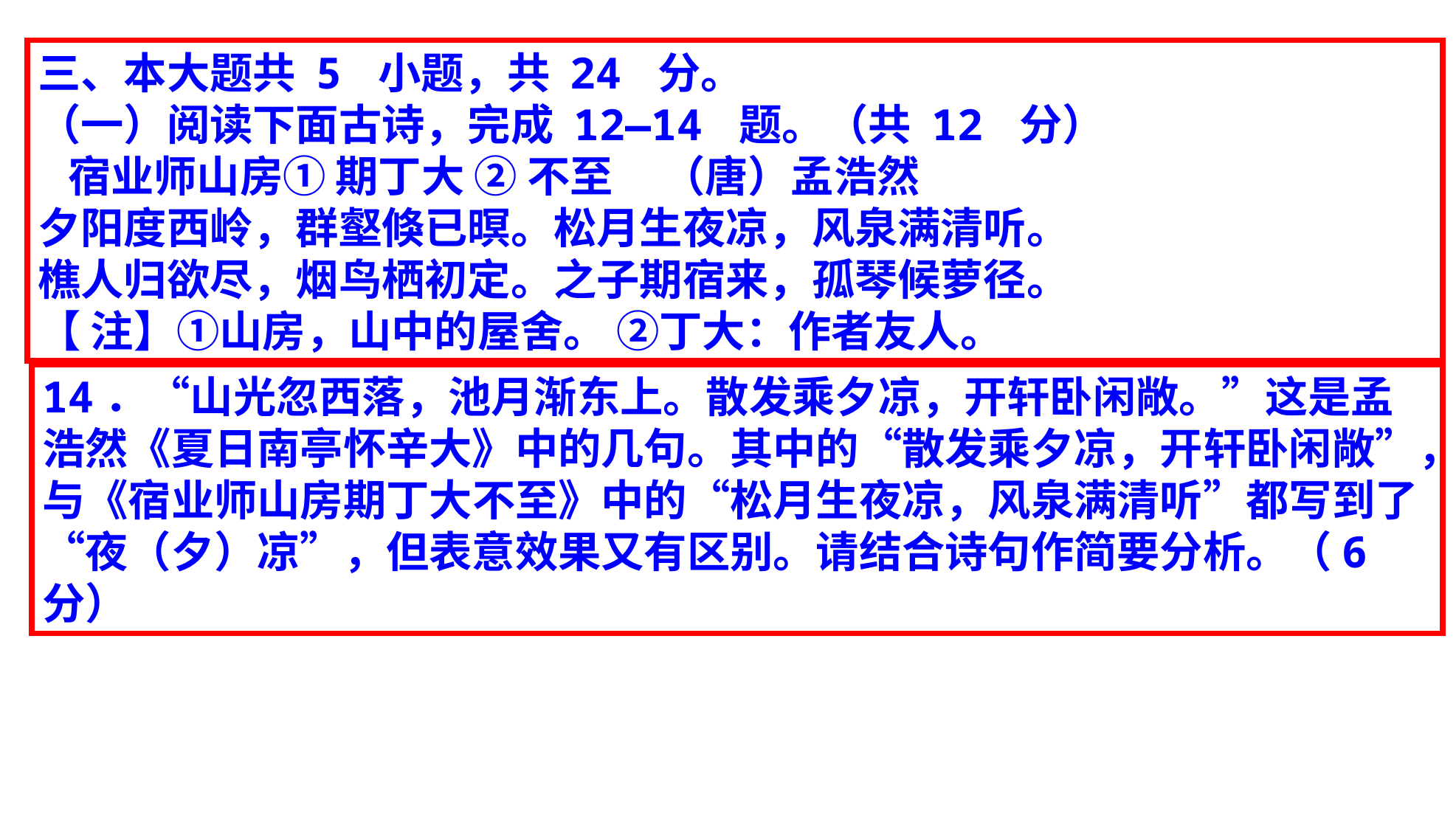

三、本大题共 5 小题，共 24 分。
（一）阅读下面古诗，完成 12—14 题。（共 12 分）
  宿业师山房① 期丁大 ② 不至     （唐）孟浩然
夕阳度西岭，群壑倏已暝。松月生夜凉，风泉满清听。
樵人归欲尽，烟鸟栖初定。之子期宿来，孤琴候萝径。
【 注】①山房，山中的屋舍。 ②丁大：作者友人。
14．“山光忽西落，池月渐东上。散发乘夕凉，开轩卧闲敞。”这是孟浩然《夏日南亭怀辛大》中的几句。其中的“散发乘夕凉，开轩卧闲敞”，与《宿业师山房期丁大不至》中的“松月生夜凉，风泉满清听”都写到了“夜（夕）凉”，但表意效果又有区别。请结合诗句作简要分析。（6 分）